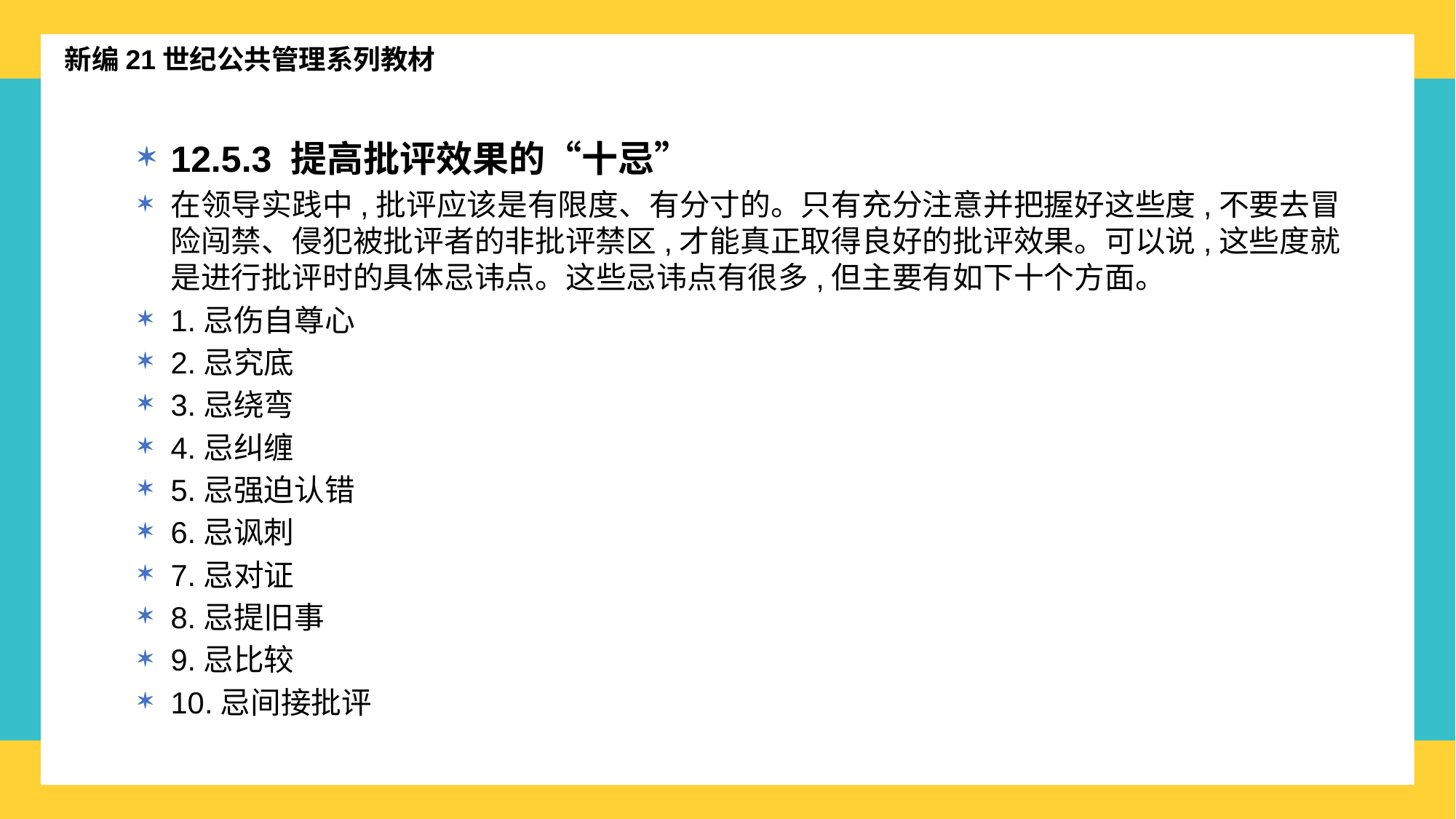

新编21世纪公共管理系列教材
12.5.3 提高批评效果的“十忌”
在领导实践中,批评应该是有限度、有分寸的。只有充分注意并把握好这些度,不要去冒险闯禁、侵犯被批评者的非批评禁区,才能真正取得良好的批评效果。可以说,这些度就是进行批评时的具体忌讳点。这些忌讳点有很多,但主要有如下十个方面。
1.忌伤自尊心
2.忌究底
3.忌绕弯
4.忌纠缠
5.忌强迫认错
6.忌讽刺
7.忌对证
8.忌提旧事
9.忌比较
10.忌间接批评